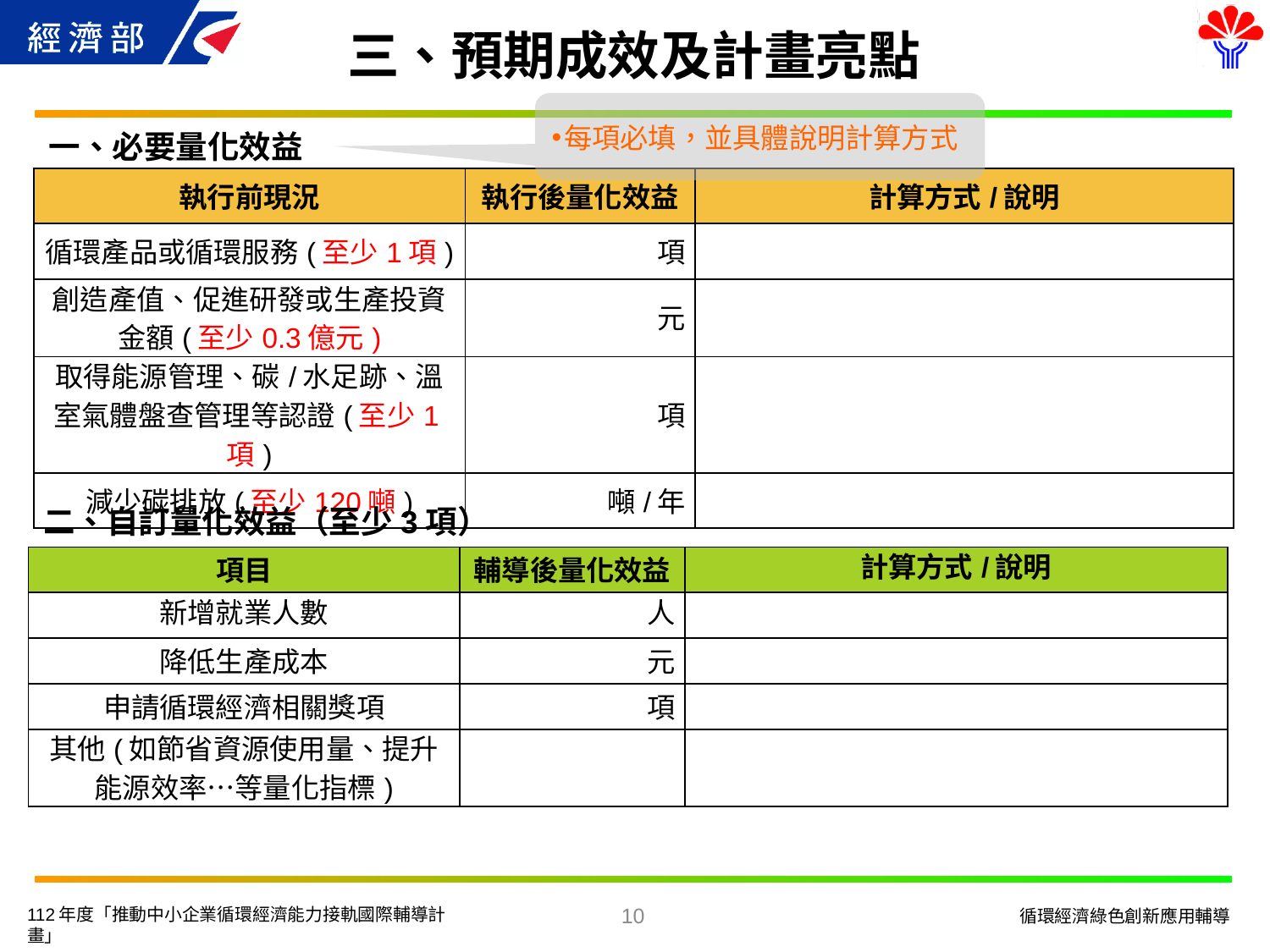

# 三、預期成效及計畫亮點
每項必填，並具體說明計算方式
一、必要量化效益
| 執行前現況 | 執行後量化效益 | 計算方式/說明 |
| --- | --- | --- |
| 循環產品或循環服務(至少1項) | 項 |  |
| 創造產值、促進研發或生產投資金額(至少0.3億元) | 元 |  |
| 取得能源管理、碳/水足跡、溫室氣體盤查管理等認證(至少1項) | 項 |  |
| 減少碳排放(至少120噸) | 噸/年 |  |
二、自訂量化效益（至少3項）
| 項目 | 輔導後量化效益 | 計算方式/說明 |
| --- | --- | --- |
| 新增就業人數 | 人 |  |
| 降低生產成本 | 元 |  |
| 申請循環經濟相關獎項 | 項 |  |
| 其他(如節省資源使用量、提升能源效率…等量化指標) |  |  |
10